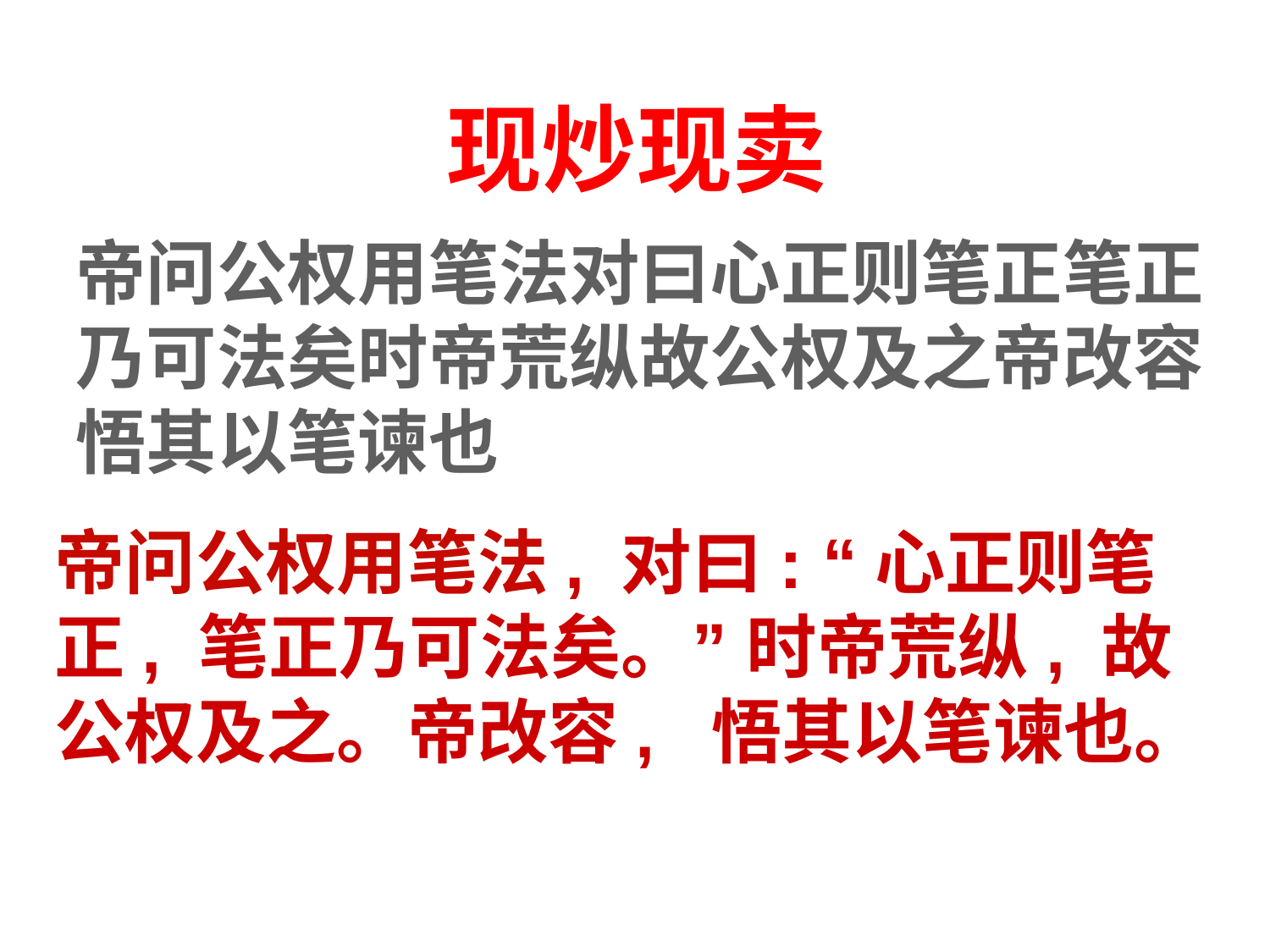

现炒现卖
帝问公权用笔法对曰心正则笔正笔正乃可法矣时帝荒纵故公权及之帝改容悟其以笔谏也
帝问公权用笔法, 对曰: “心正则笔正, 笔正乃可法矣。” 时帝荒纵, 故公权及之。帝改容,  悟其以笔谏也。
#
